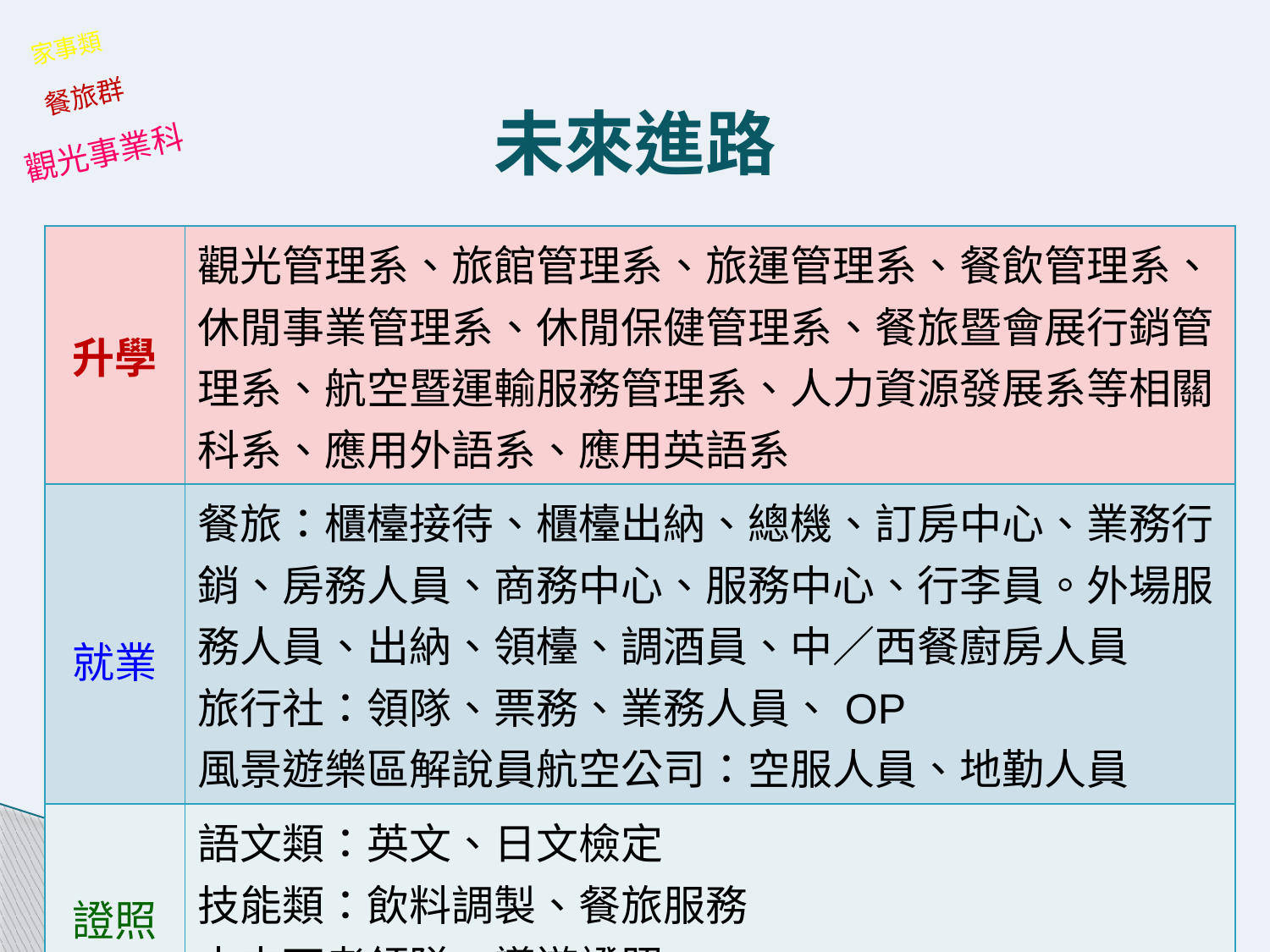

家事類

餐旅群
未來進路
觀光事業科
| 升學 | 觀光管理系、旅館管理系、旅運管理系、餐飲管理系、休閒事業管理系、休閒保健管理系、餐旅暨會展行銷管理系、航空暨運輸服務管理系、人力資源發展系等相關科系、應用外語系、應用英語系 |
| --- | --- |
| 就業 | 餐旅：櫃檯接待、櫃檯出納、總機、訂房中心、業務行銷、房務人員、商務中心、服務中心、行李員。外場服務人員、出納、領檯、調酒員、中／西餐廚房人員 旅行社：領隊、票務、業務人員、OP   風景遊樂區解說員航空公司：空服人員、地勤人員 |
| 證照 | 語文類：英文、日文檢定 技能類：飲料調製、餐旅服務 未來可考領隊、導遊證照 |